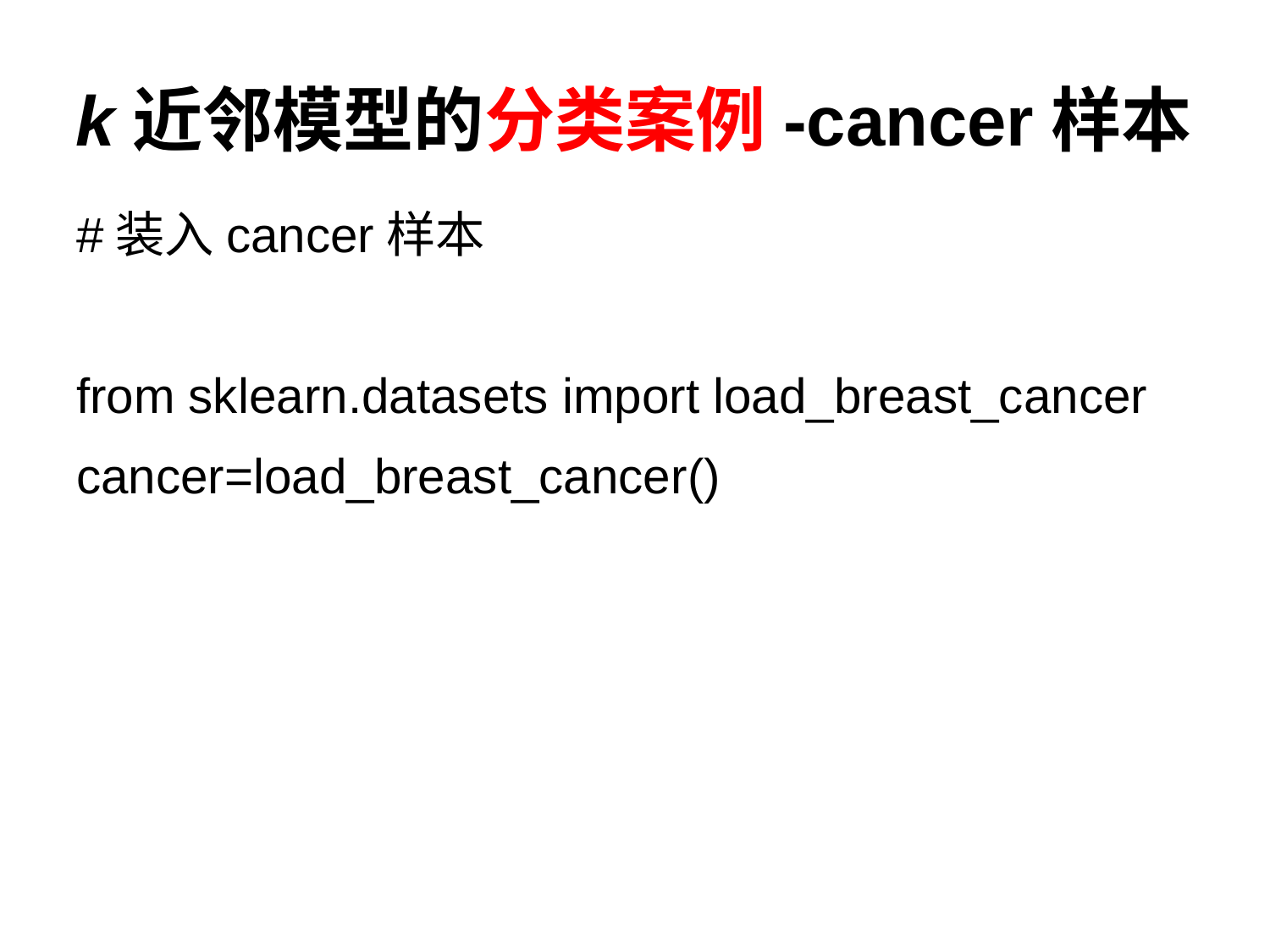

# k近邻模型的分类案例-cancer样本
#装入cancer样本

from sklearn.datasets import load_breast_cancer
cancer=load_breast_cancer()